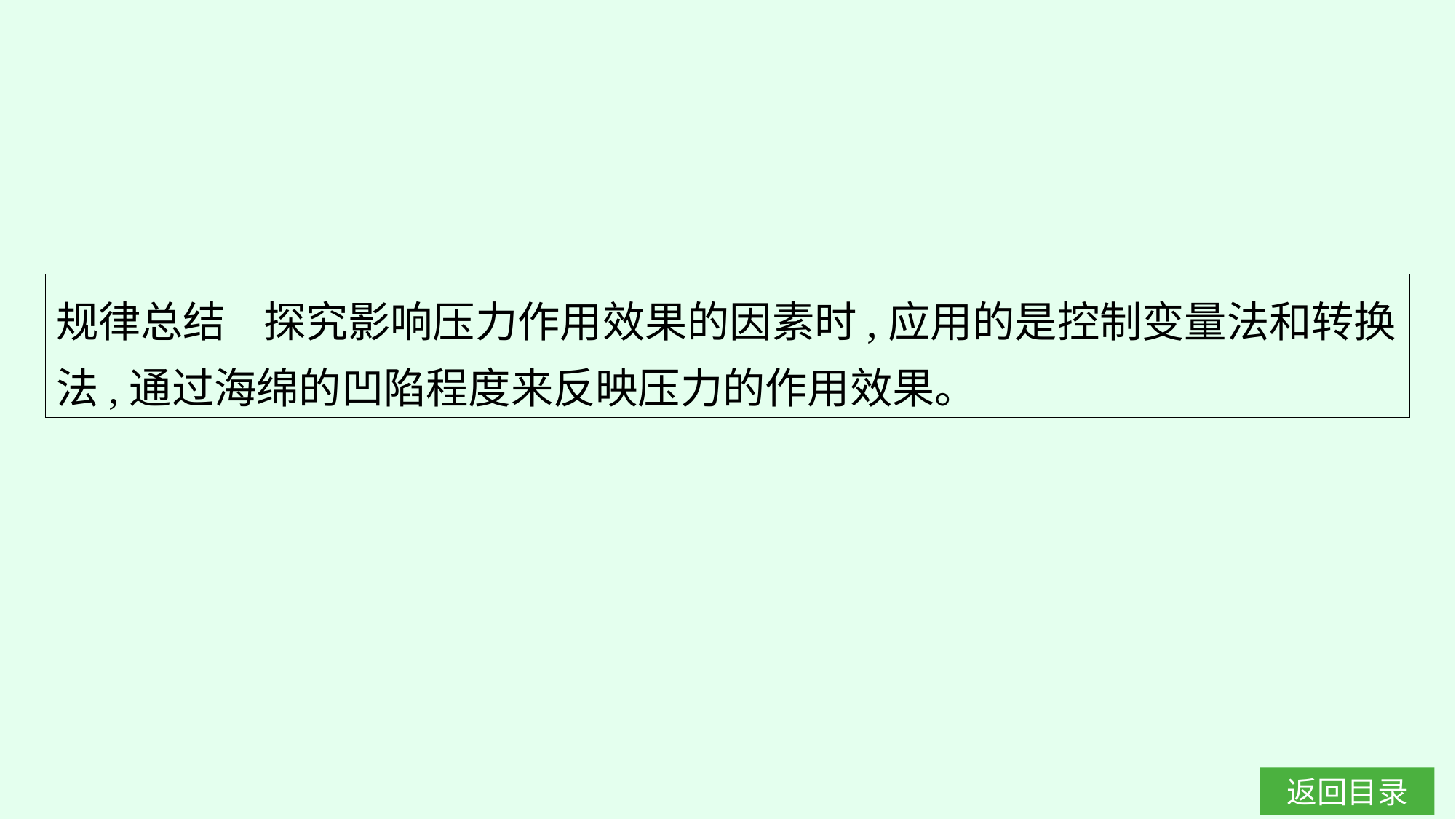

规律总结    探究影响压力作用效果的因素时,应用的是控制变量法和转换法,通过海绵的凹陷程度来反映压力的作用效果。